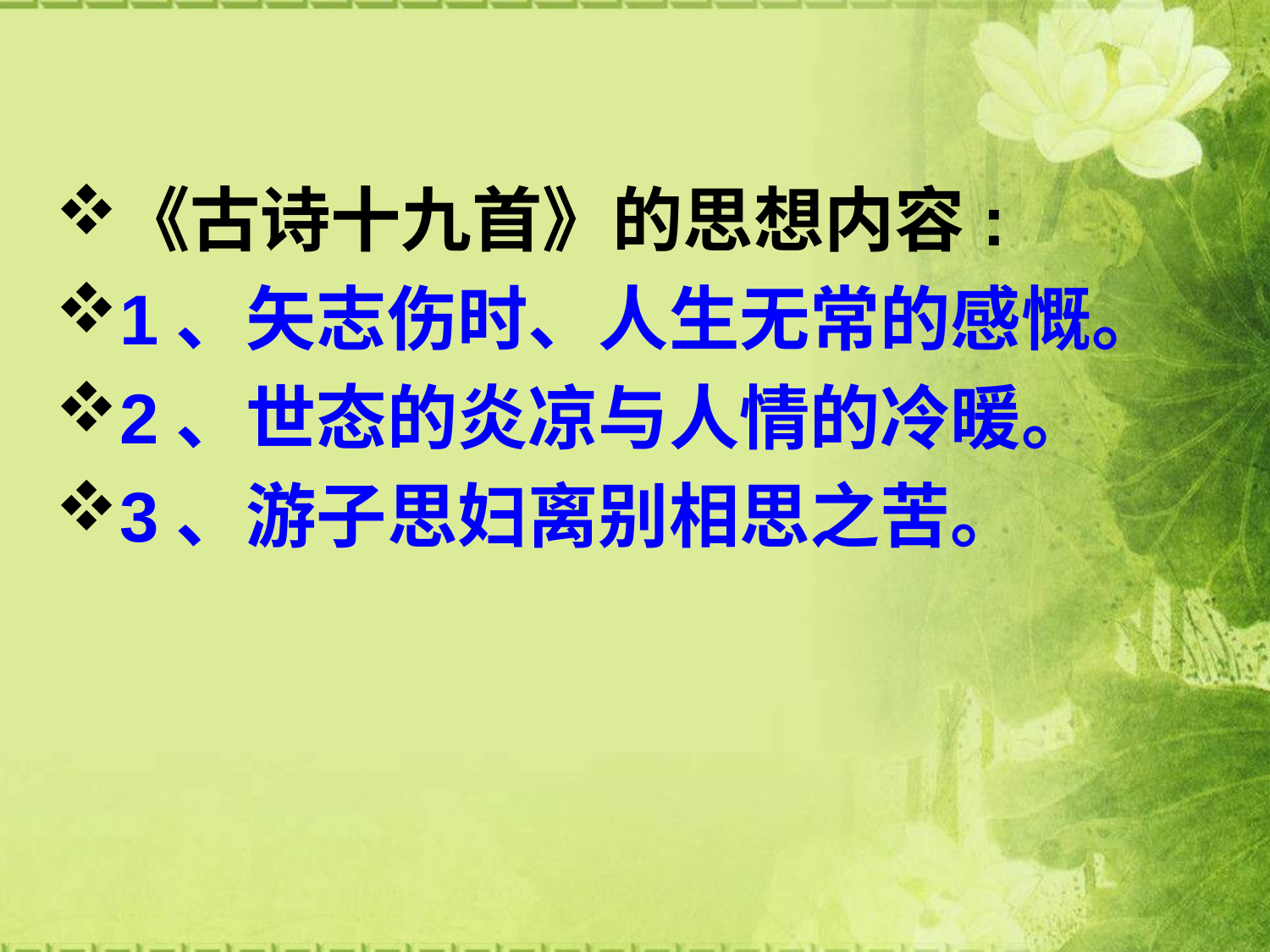

#
《古诗十九首》的思想内容:
1、矢志伤时、人生无常的感慨。
2、世态的炎凉与人情的冷暖。
3、游子思妇离别相思之苦。